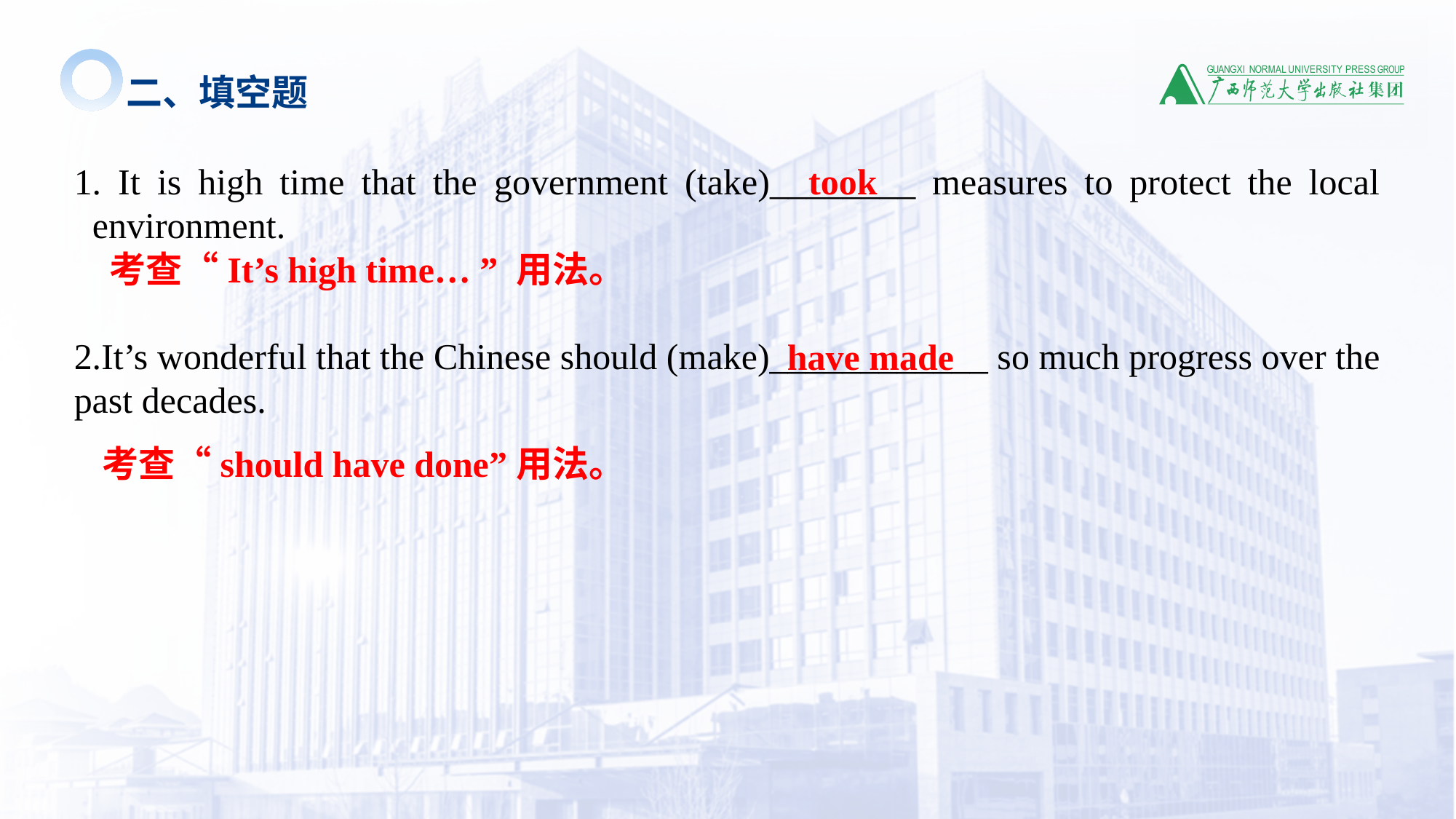

二、填空题

1. It is high time that the government (take)________ measures to protect the local environment.

2.It’s wonderful that the Chinese should (make)____________ so much progress over the past decades.

took
考查“It’s high time… ” 用法。
have made
考查“should have done”用法。